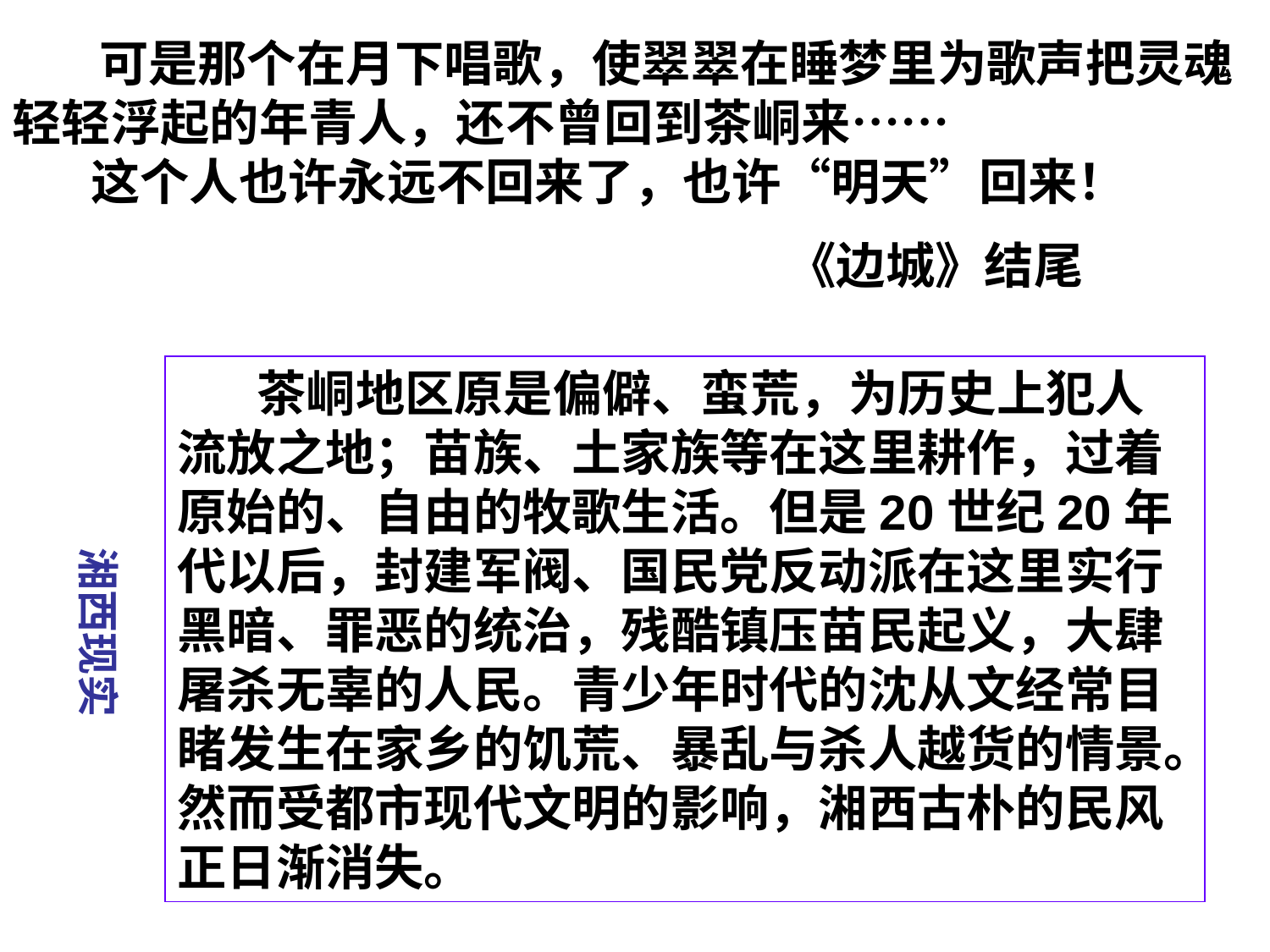

可是那个在月下唱歌，使翠翠在睡梦里为歌声把灵魂轻轻浮起的年青人，还不曾回到茶峒来……
       这个人也许永远不回来了，也许“明天”回来！
                                                                    《边城》结尾
          茶峒地区原是偏僻、蛮荒，为历史上犯人流放之地；苗族、土家族等在这里耕作，过着原始的、自由的牧歌生活。但是20世纪20年代以后，封建军阀、国民党反动派在这里实行黑暗、罪恶的统治，残酷镇压苗民起义，大肆屠杀无辜的人民。青少年时代的沈从文经常目睹发生在家乡的饥荒、暴乱与杀人越货的情景。然而受都市现代文明的影响，湘西古朴的民风正日渐消失。
 湘西现实